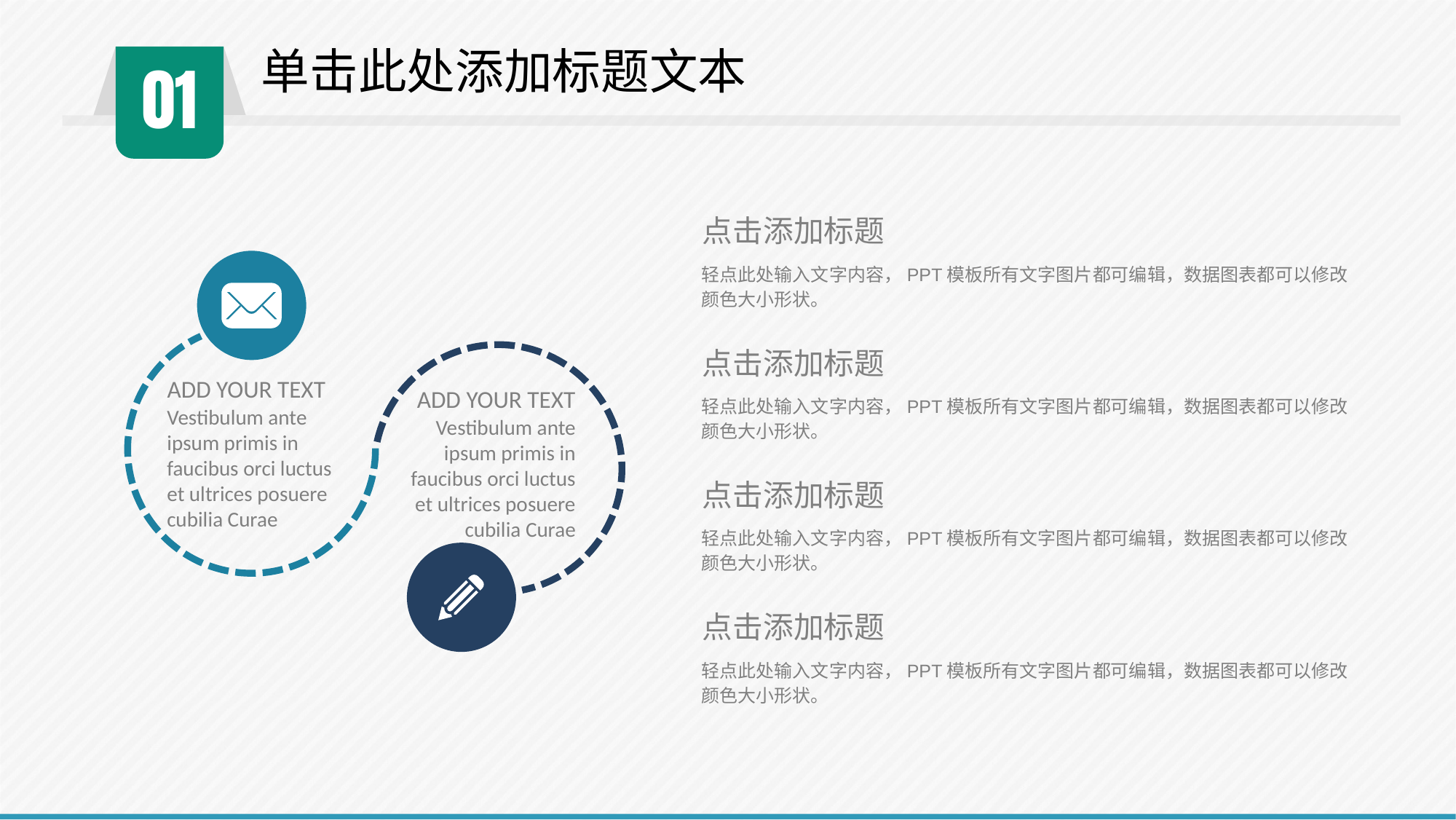

单击此处添加标题文本

01

点击添加标题
轻点此处输入文字内容，PPT模板所有文字图片都可编辑，数据图表都可以修改颜色大小形状。

ADD YOUR TEXT
ADD YOUR TEXT
Vestibulum ante ipsum primis in faucibus orci luctus et ultrices posuere cubilia Curae
Vestibulum ante ipsum primis in faucibus orci luctus et ultrices posuere cubilia Curae

点击添加标题
轻点此处输入文字内容，PPT模板所有文字图片都可编辑，数据图表都可以修改颜色大小形状。
点击添加标题
轻点此处输入文字内容，PPT模板所有文字图片都可编辑，数据图表都可以修改颜色大小形状。
点击添加标题
轻点此处输入文字内容，PPT模板所有文字图片都可编辑，数据图表都可以修改颜色大小形状。